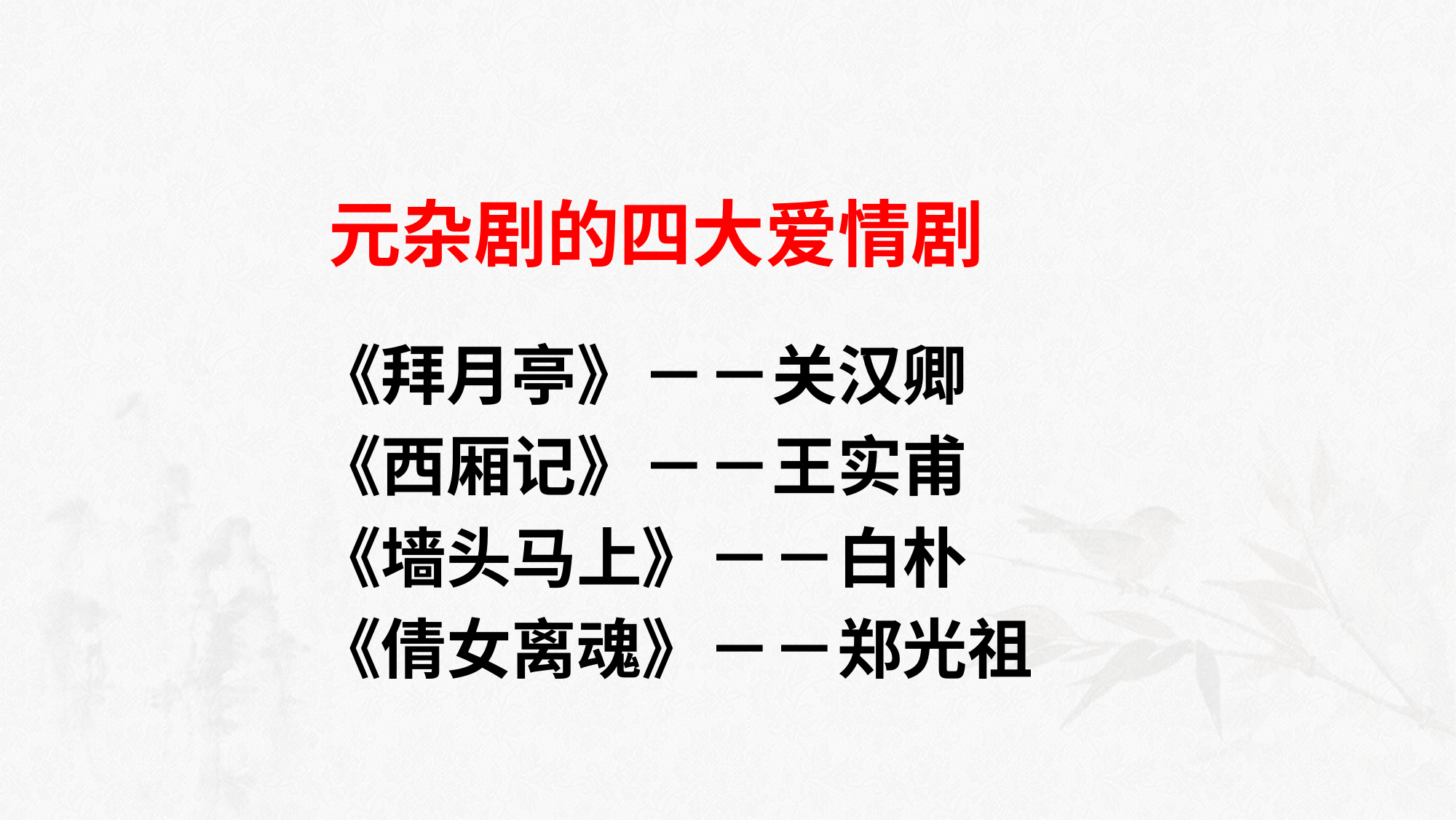

元杂剧的四大爱情剧
《拜月亭》－－关汉卿
《西厢记》－－王实甫
《墙头马上》－－白朴
《倩女离魂》－－郑光祖